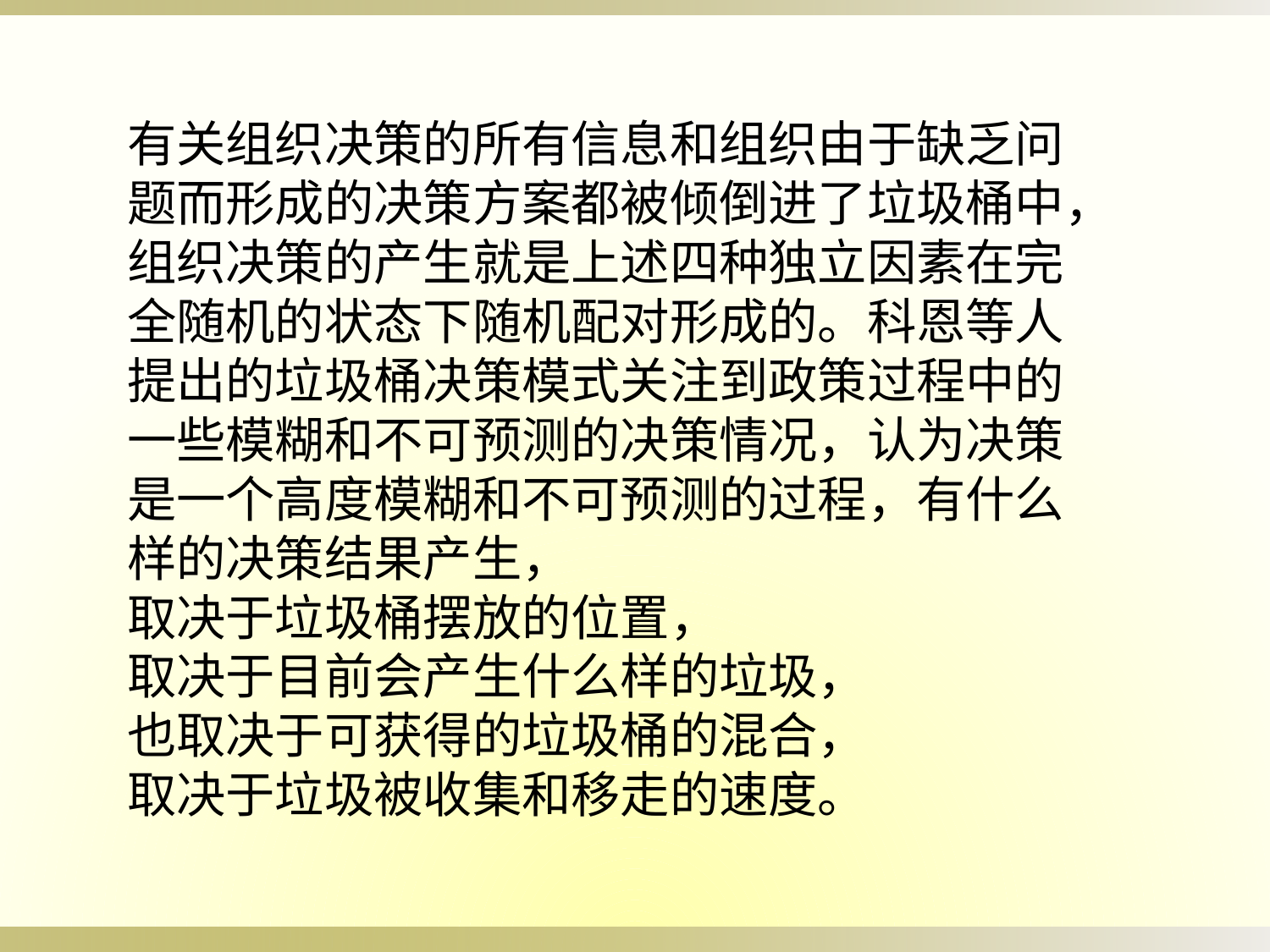

有关组织决策的所有信息和组织由于缺乏问题而形成的决策方案都被倾倒进了垃圾桶中，组织决策的产生就是上述四种独立因素在完全随机的状态下随机配对形成的。科恩等人提出的垃圾桶决策模式关注到政策过程中的一些模糊和不可预测的决策情况，认为决策是一个高度模糊和不可预测的过程，有什么样的决策结果产生，
取决于垃圾桶摆放的位置，
取决于目前会产生什么样的垃圾，
也取决于可获得的垃圾桶的混合，
取决于垃圾被收集和移走的速度。